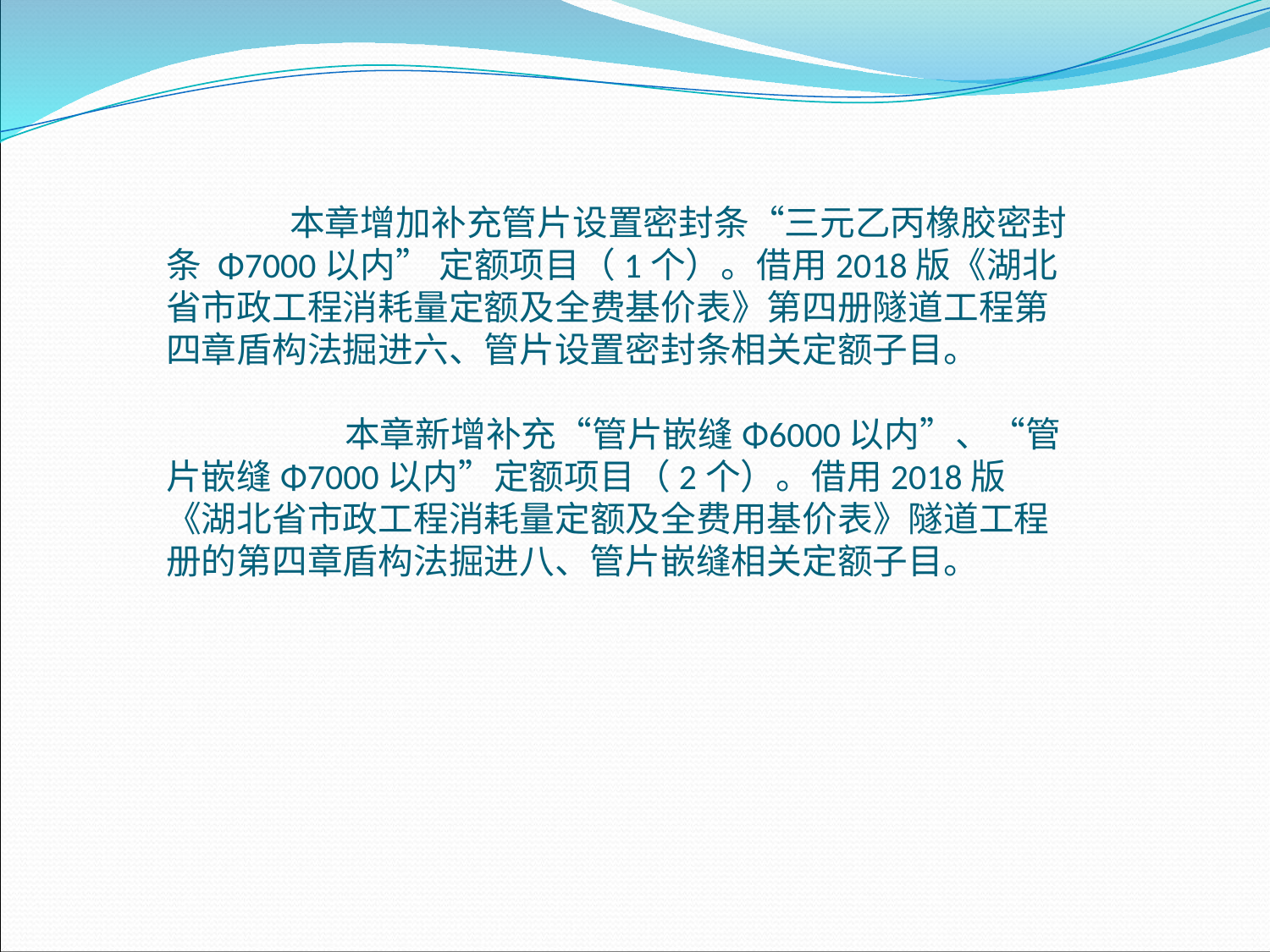

本章增加补充管片设置密封条“三元乙丙橡胶密封条 Φ7000以内” 定额项目（1个）。借用2018版《湖北省市政工程消耗量定额及全费基价表》第四册隧道工程第四章盾构法掘进六、管片设置密封条相关定额子目。
                 本章新增补充“管片嵌缝Φ6000以内”、“管片嵌缝Φ7000以内”定额项目（2个）。借用2018版《湖北省市政工程消耗量定额及全费用基价表》隧道工程册的第四章盾构法掘进八、管片嵌缝相关定额子目。
84